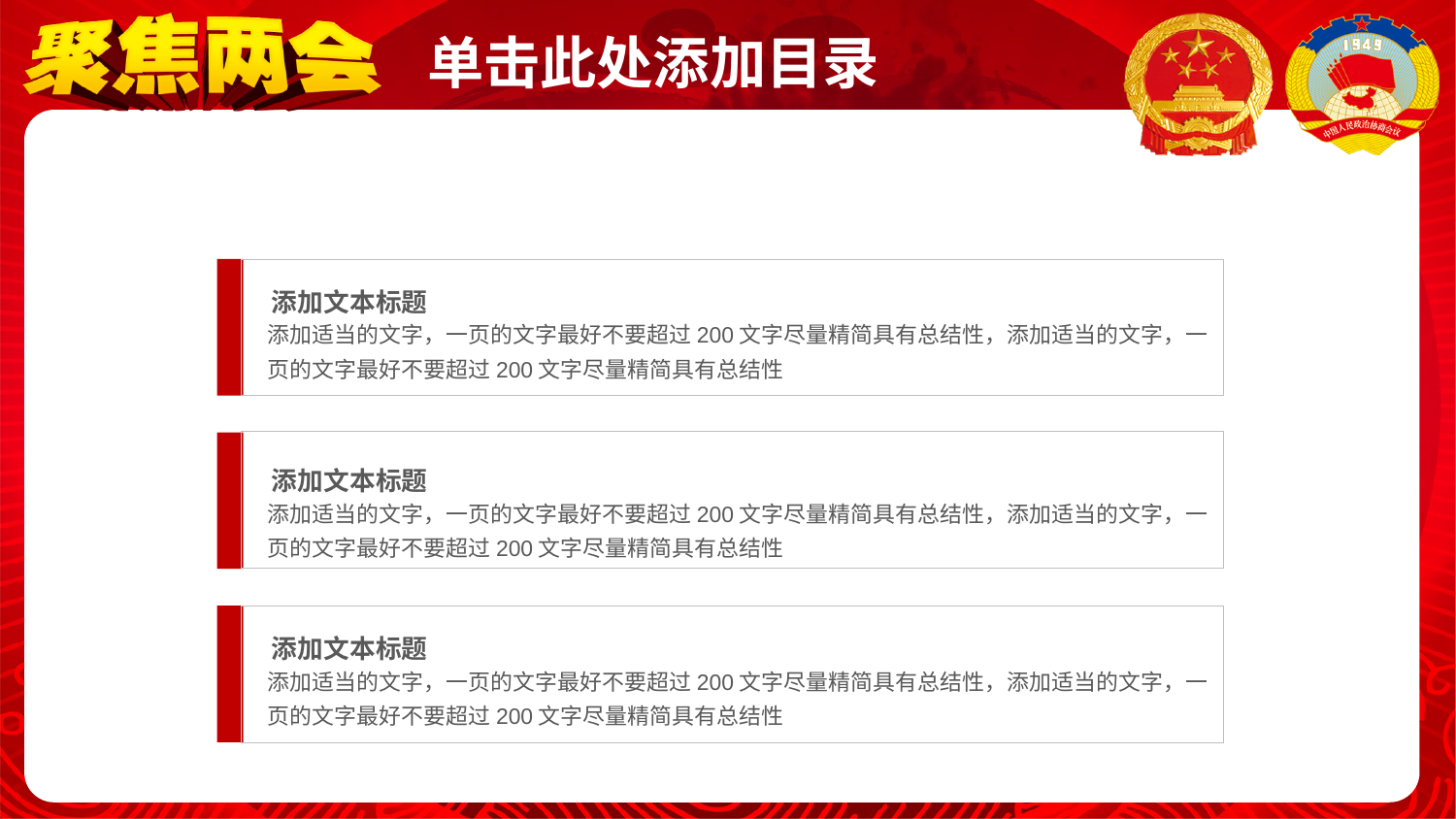

添加文本标题
添加适当的文字，一页的文字最好不要超过200文字尽量精简具有总结性，添加适当的文字，一页的文字最好不要超过200文字尽量精简具有总结性

添加文本标题
添加适当的文字，一页的文字最好不要超过200文字尽量精简具有总结性，添加适当的文字，一页的文字最好不要超过200文字尽量精简具有总结性

添加文本标题
添加适当的文字，一页的文字最好不要超过200文字尽量精简具有总结性，添加适当的文字，一页的文字最好不要超过200文字尽量精简具有总结性